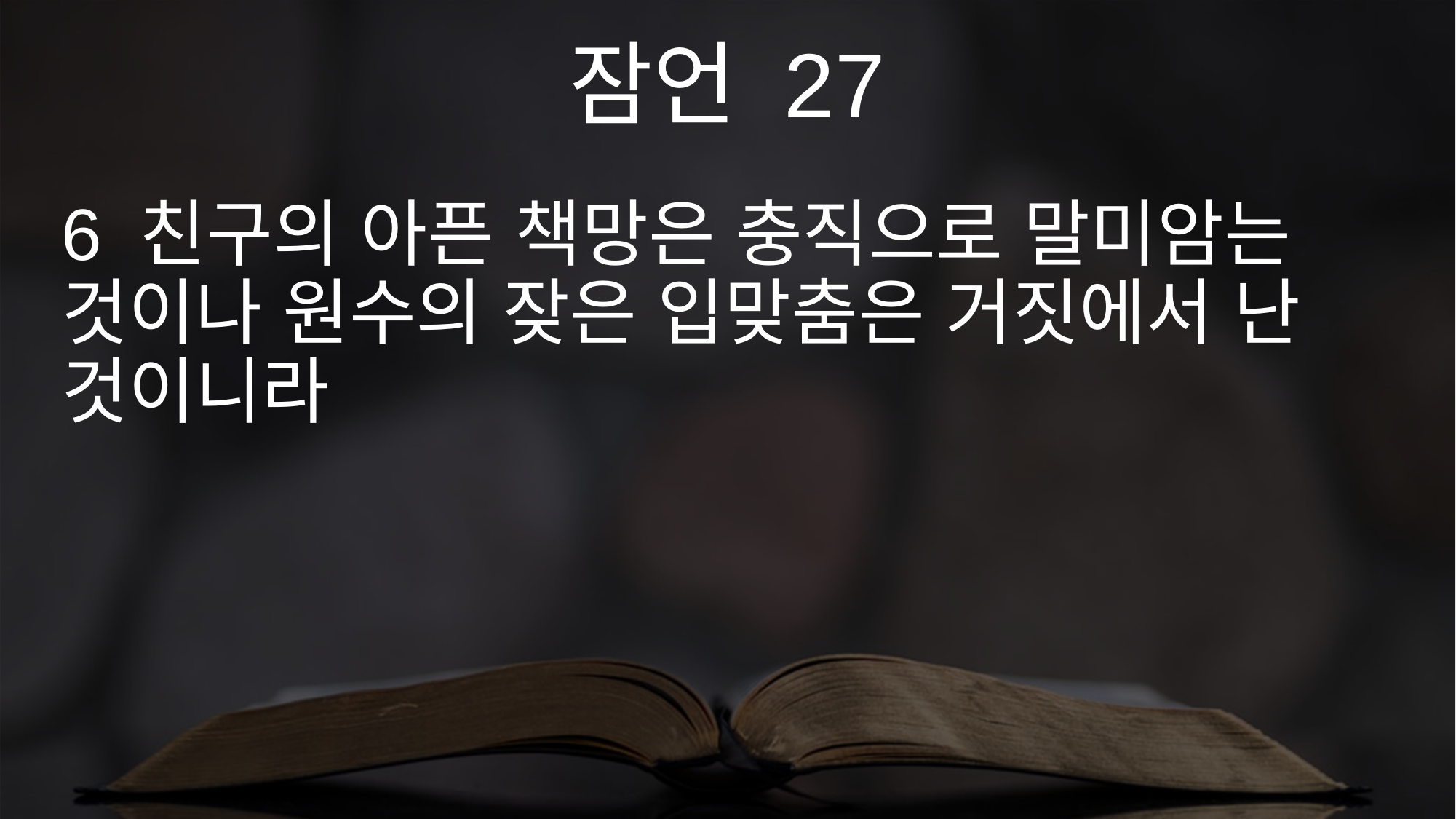

잠언 27
6 친구의 아픈 책망은 충직으로 말미암는 것이나 원수의 잦은 입맞춤은 거짓에서 난 것이니라